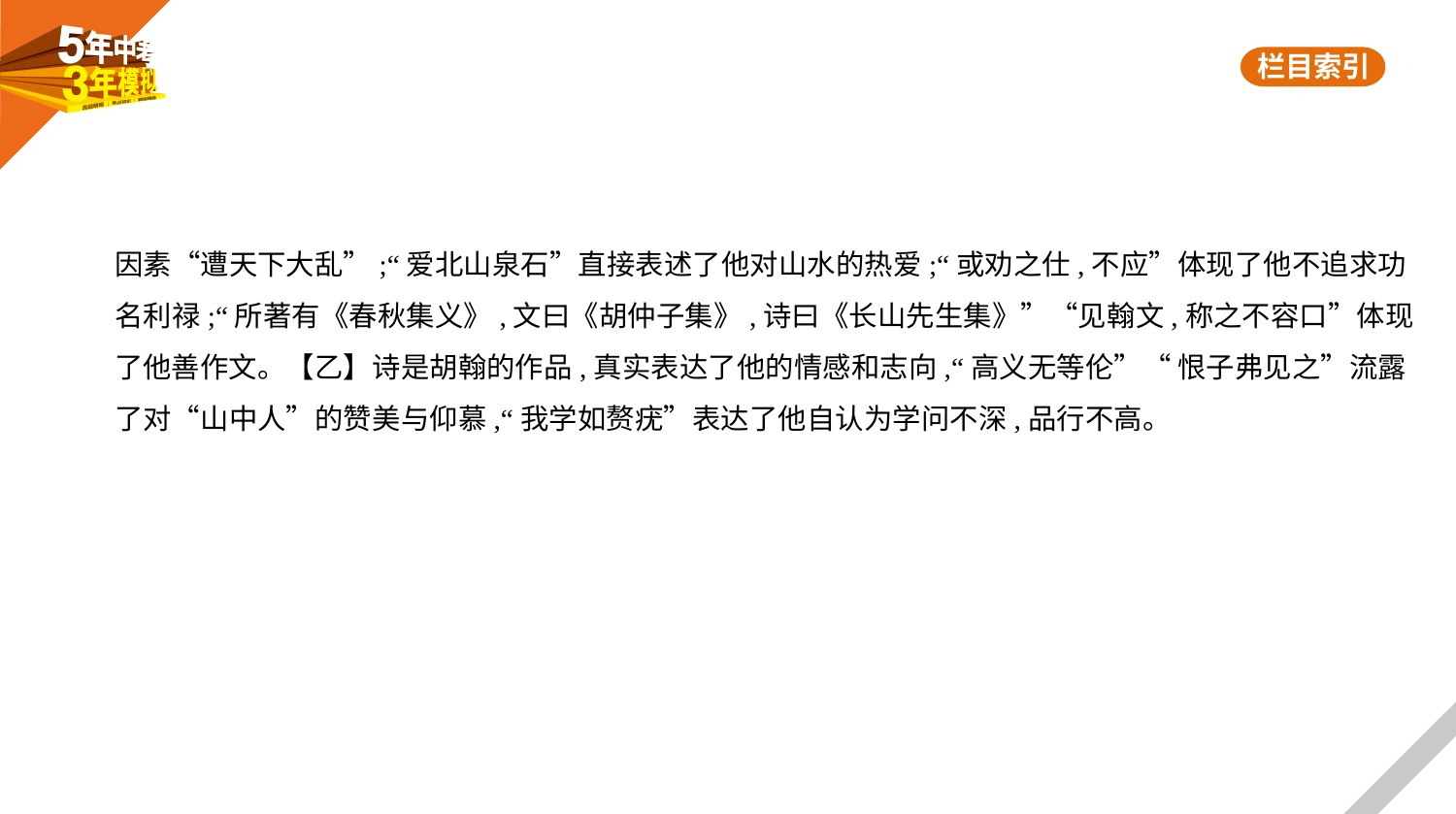

因素“遭天下大乱”;“爱北山泉石”直接表述了他对山水的热爱;“或劝之仕,不应”体现了他不追求功
名利禄;“所著有《春秋集义》,文曰《胡仲子集》,诗曰《长山先生集》”“见翰文,称之不容口”体现
了他善作文。【乙】诗是胡翰的作品,真实表达了他的情感和志向,“高义无等伦”“ 恨子弗见之”流露
了对“山中人”的赞美与仰慕,“我学如赘疣”表达了他自认为学问不深,品行不高。